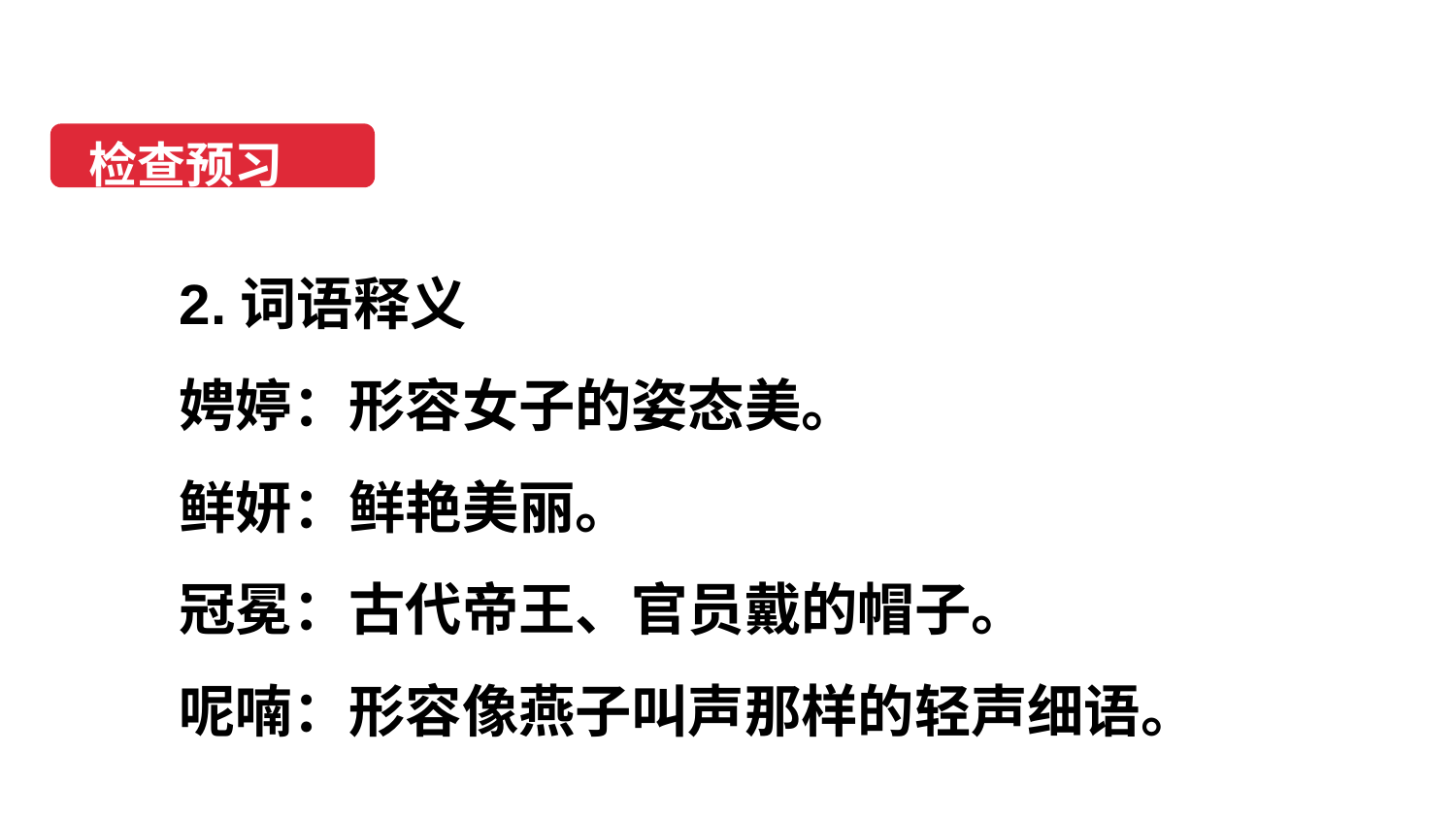

检查预习
2.词语释义
娉婷：形容女子的姿态美。
鲜妍：鲜艳美丽。
冠冕：古代帝王、官员戴的帽子。
呢喃：形容像燕子叫声那样的轻声细语。